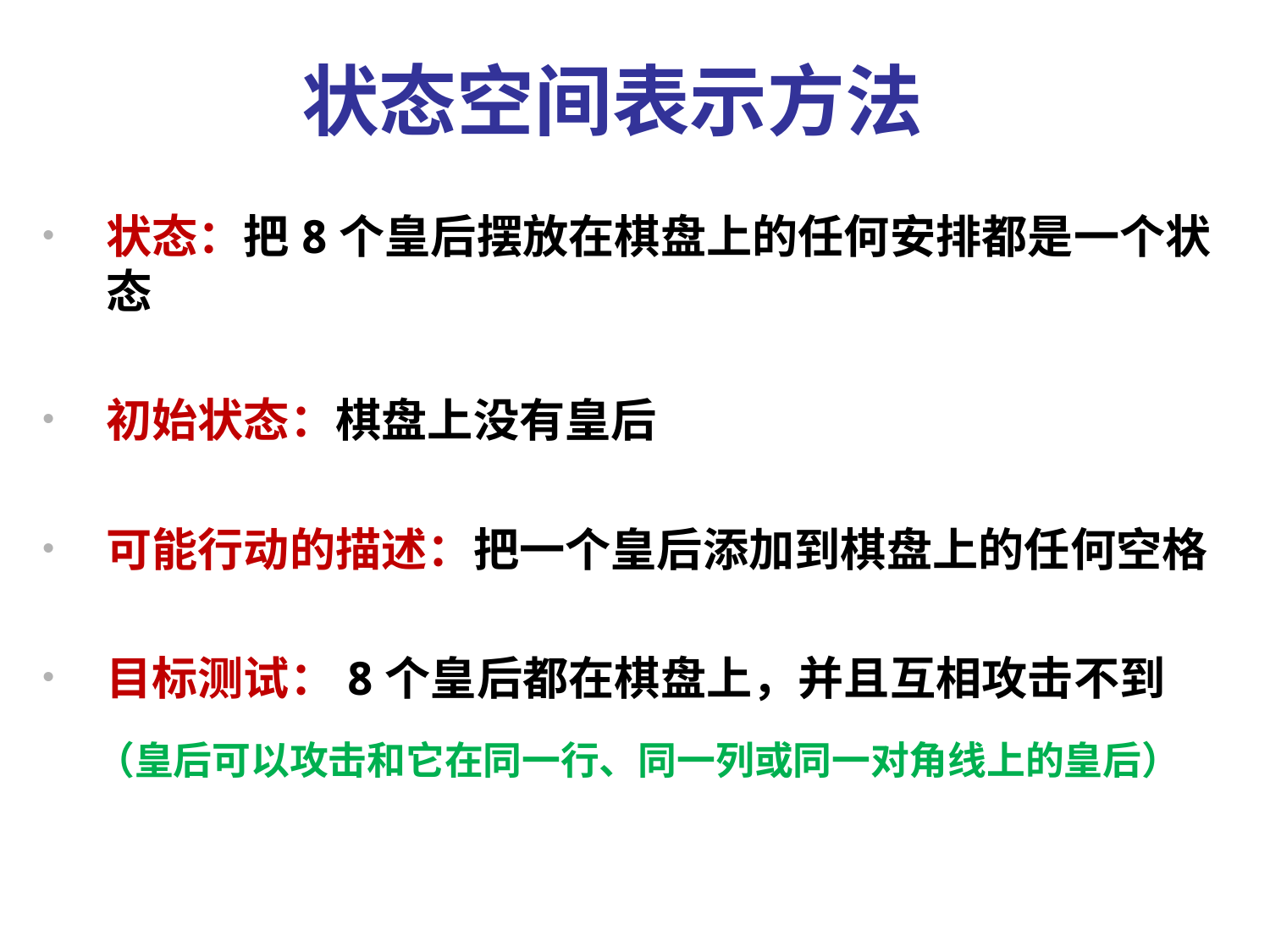

状态空间表示方法
状态：把8个皇后摆放在棋盘上的任何安排都是一个状态
初始状态：棋盘上没有皇后
可能行动的描述：把一个皇后添加到棋盘上的任何空格
目标测试：8个皇后都在棋盘上，并且互相攻击不到
     （皇后可以攻击和它在同一行、同一列或同一对角线上的皇后）